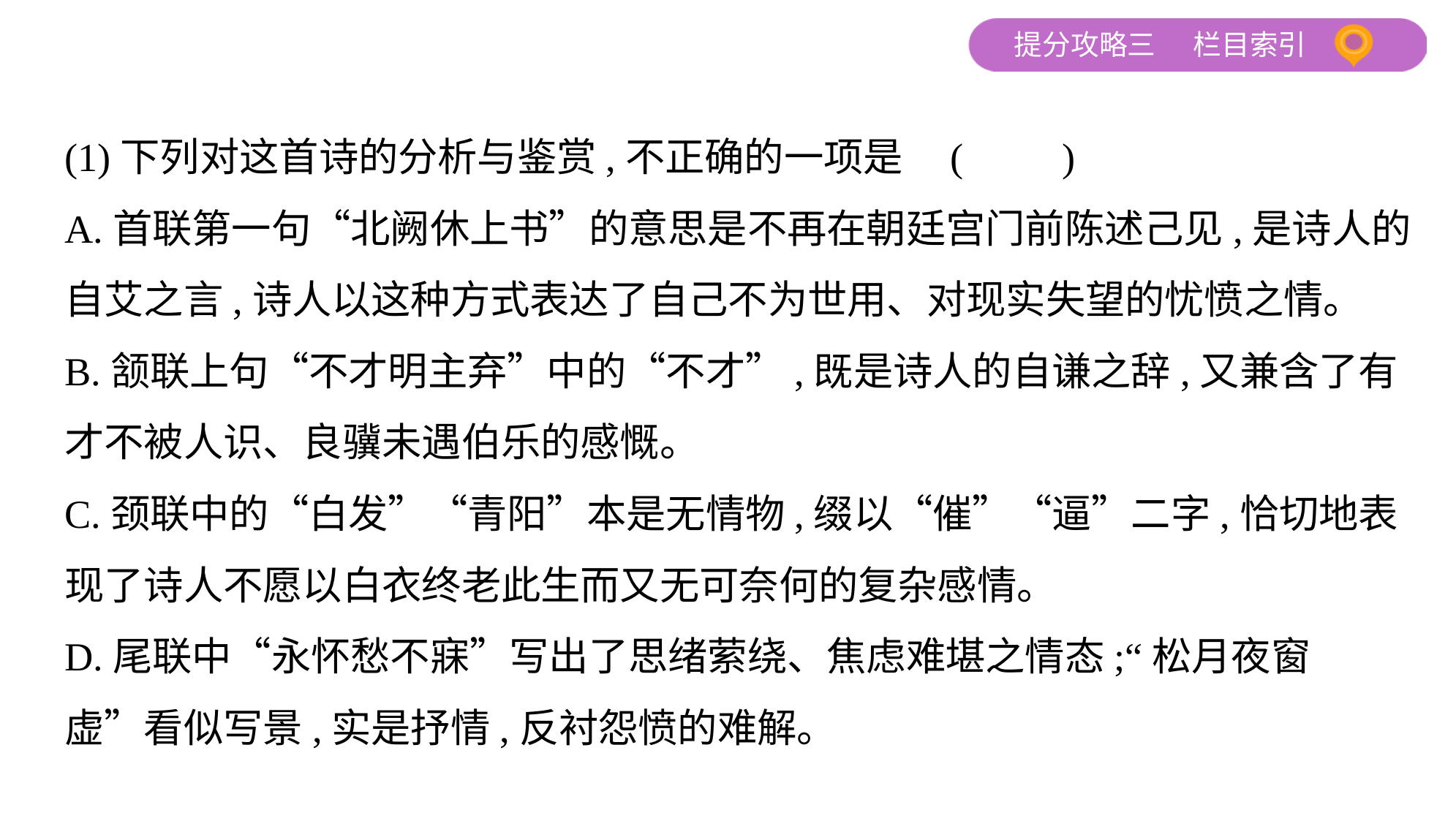

(1)下列对这首诗的分析与鉴赏,不正确的一项是 (　　)
A.首联第一句“北阙休上书”的意思是不再在朝廷宫门前陈述己见,是诗人的自艾之言,诗人以这种方式表达了自己不为世用、对现实失望的忧愤之情。
B.颔联上句“不才明主弃”中的“不才”,既是诗人的自谦之辞,又兼含了有
才不被人识、良骥未遇伯乐的感慨。
C.颈联中的“白发”“青阳”本是无情物,缀以“催”“逼”二字,恰切地表
现了诗人不愿以白衣终老此生而又无可奈何的复杂感情。
D.尾联中“永怀愁不寐”写出了思绪萦绕、焦虑难堪之情态;“松月夜窗
虚”看似写景,实是抒情,反衬怨愤的难解。